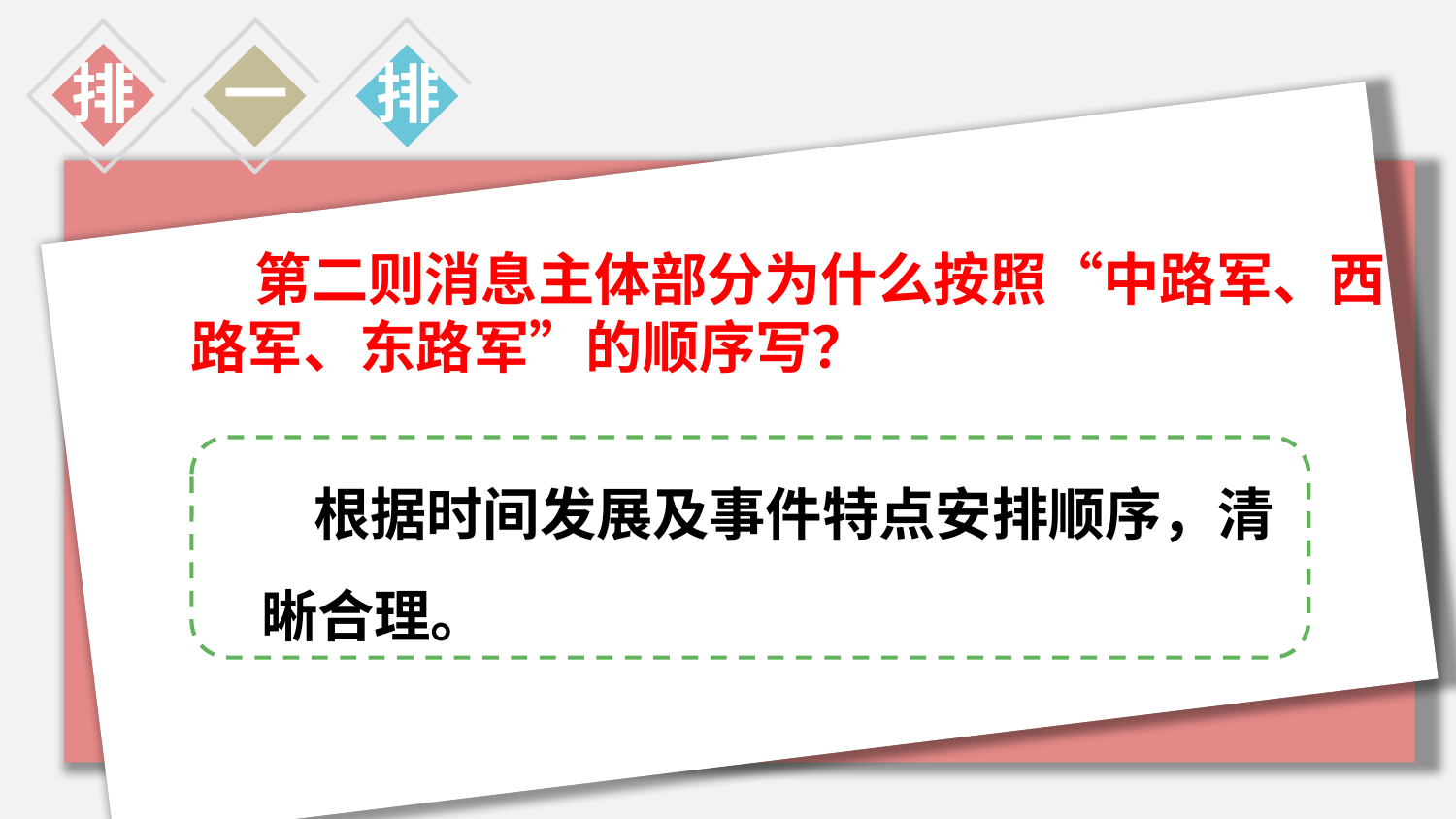

排
一
排
    第二则消息主体部分为什么按照“中路军、西路军、东路军”的顺序写？

   根据时间发展及事件特点安排顺序，清晰合理。